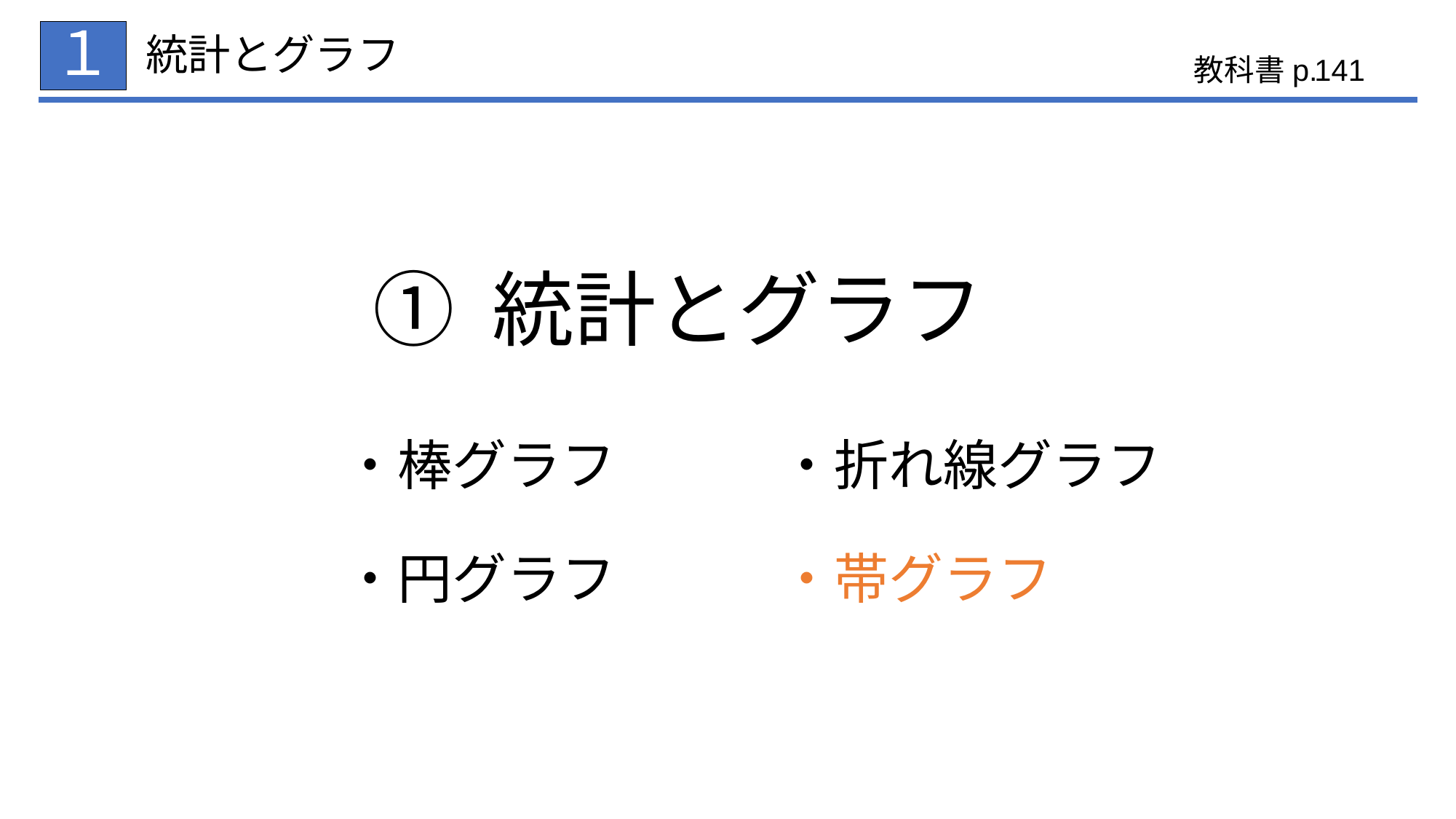

１
# 統計とグラフ
141
① 統計とグラフ
・棒グラフ		・折れ線グラフ
・円グラフ		・帯グラフ